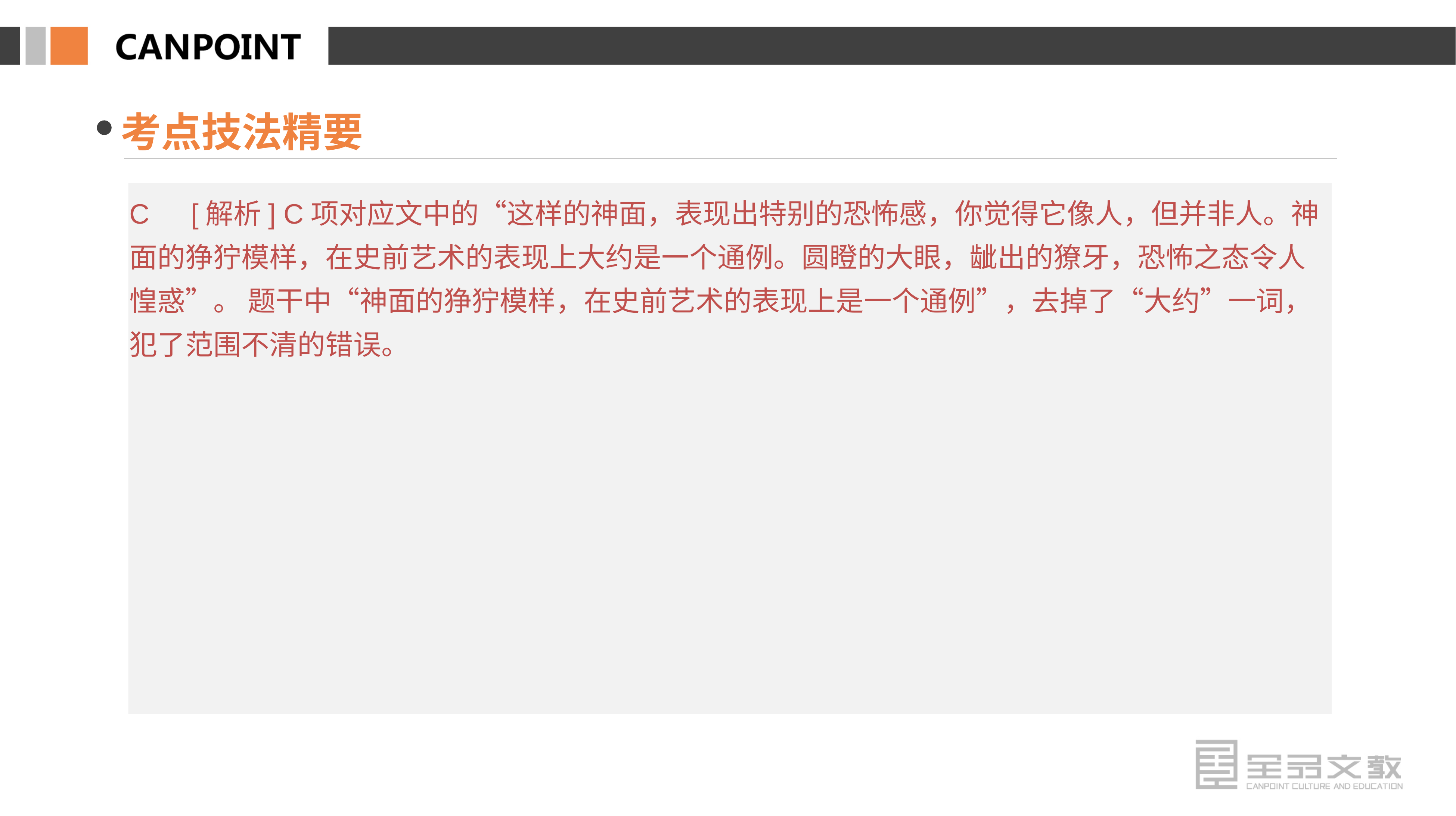

考点技法精要

C　[解析] C项对应文中的“这样的神面，表现出特别的恐怖感，你觉得它像人，但并非人。神面的狰狞模样，在史前艺术的表现上大约是一个通例。圆瞪的大眼，龇出的獠牙，恐怖之态令人惶惑”。 题干中“神面的狰狞模样，在史前艺术的表现上是一个通例”，去掉了“大约”一词，犯了范围不清的错误。